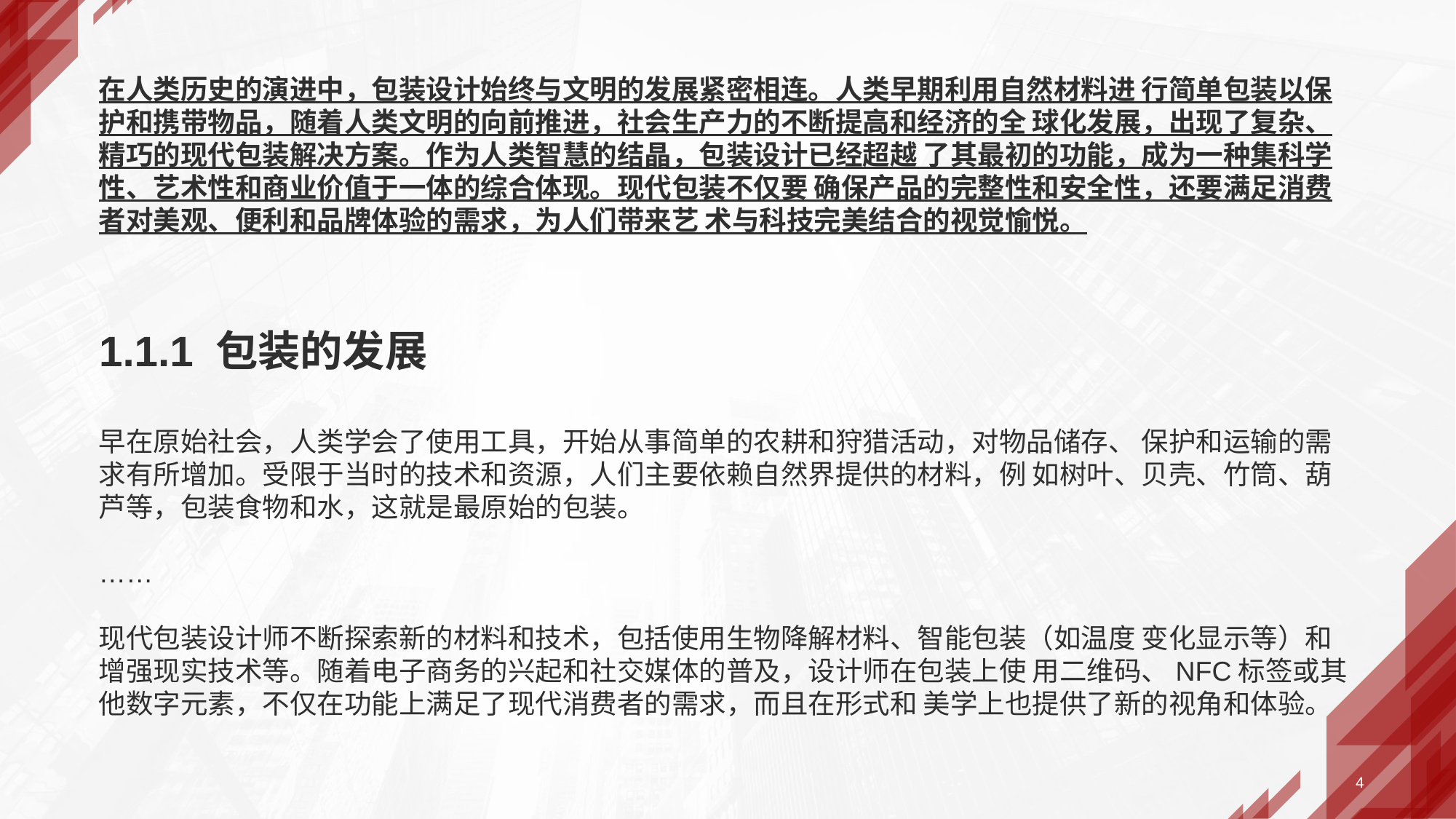

在人类历史的演进中，包装设计始终与文明的发展紧密相连。人类早期利用自然材料进 行简单包装以保护和携带物品，随着人类文明的向前推进，社会生产力的不断提高和经济的全 球化发展，出现了复杂、精巧的现代包装解决方案。作为人类智慧的结晶，包装设计已经超越 了其最初的功能，成为一种集科学性、艺术性和商业价值于一体的综合体现。现代包装不仅要 确保产品的完整性和安全性，还要满足消费者对美观、便利和品牌体验的需求，为人们带来艺 术与科技完美结合的视觉愉悦。
# 1.1.1 包装的发展
早在原始社会，人类学会了使用工具，开始从事简单的农耕和狩猎活动，对物品储存、 保护和运输的需求有所增加。受限于当时的技术和资源，人们主要依赖自然界提供的材料，例 如树叶、贝壳、竹筒、葫芦等，包装食物和水，这就是最原始的包装。

……

现代包装设计师不断探索新的材料和技术，包括使用生物降解材料、智能包装（如温度 变化显示等）和增强现实技术等。随着电子商务的兴起和社交媒体的普及，设计师在包装上使 用二维码、NFC标签或其他数字元素，不仅在功能上满足了现代消费者的需求，而且在形式和 美学上也提供了新的视角和体验。
4